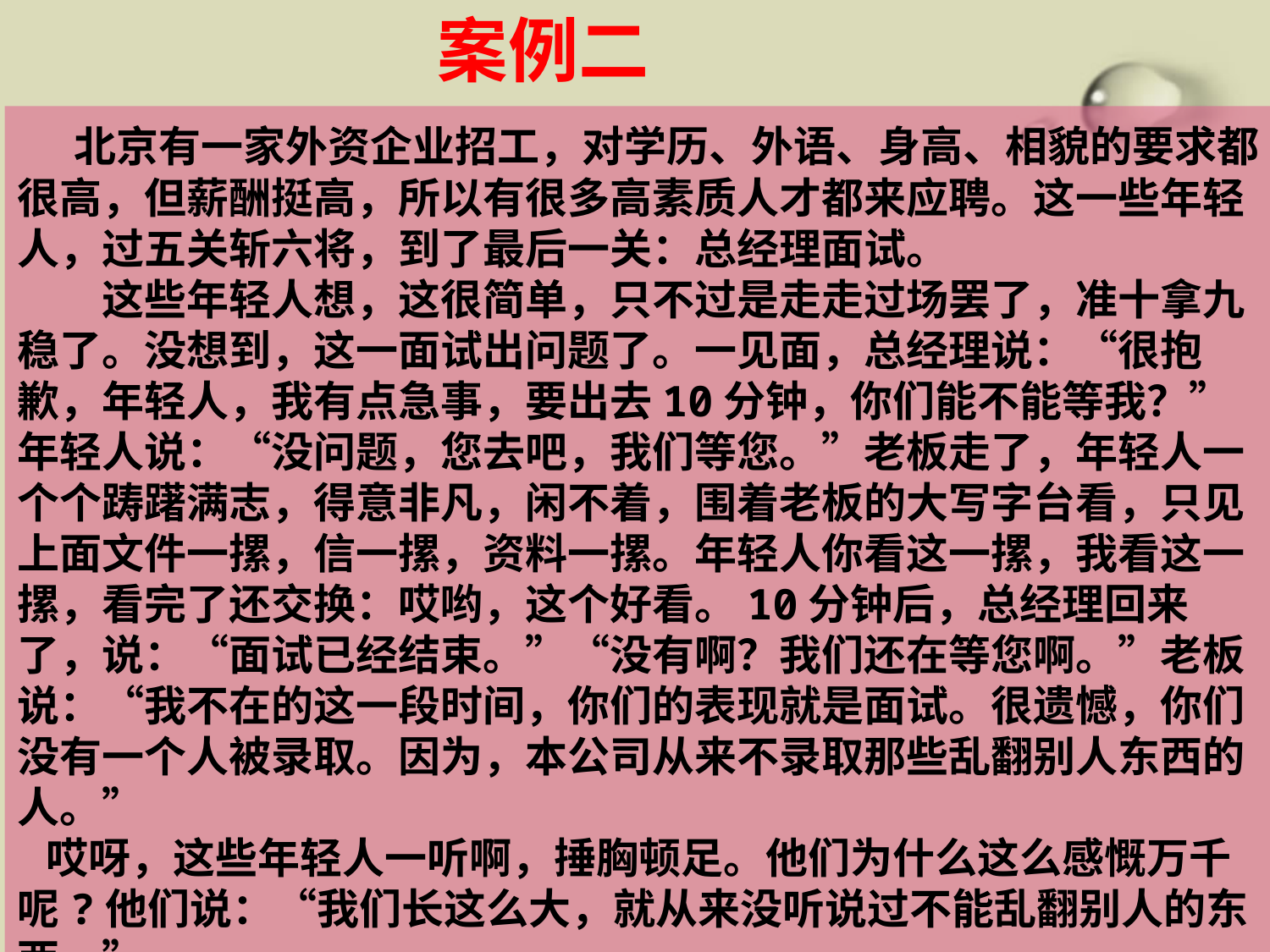

案例二
    北京有一家外资企业招工，对学历、外语、身高、相貌的要求都很高，但薪酬挺高，所以有很多高素质人才都来应聘。这一些年轻人，过五关斩六将，到了最后一关：总经理面试。
　　这些年轻人想，这很简单，只不过是走走过场罢了，准十拿九稳了。没想到，这一面试出问题了。一见面，总经理说：“很抱歉，年轻人，我有点急事，要出去10分钟，你们能不能等我？”年轻人说：“没问题，您去吧，我们等您。”老板走了，年轻人一个个踌躇满志，得意非凡，闲不着，围着老板的大写字台看，只见上面文件一摞，信一摞，资料一摞。年轻人你看这一摞，我看这一摞，看完了还交换：哎哟，这个好看。10分钟后，总经理回来了，说：“面试已经结束。”“没有啊？我们还在等您啊。”老板说：“我不在的这一段时间，你们的表现就是面试。很遗憾，你们没有一个人被录取。因为，本公司从来不录取那些乱翻别人东西的人。”
   哎呀，这些年轻人一听啊，捶胸顿足。他们为什么这么感慨万千呢?他们说：“我们长这么大，就从来没听说过不能乱翻别人的东西。”